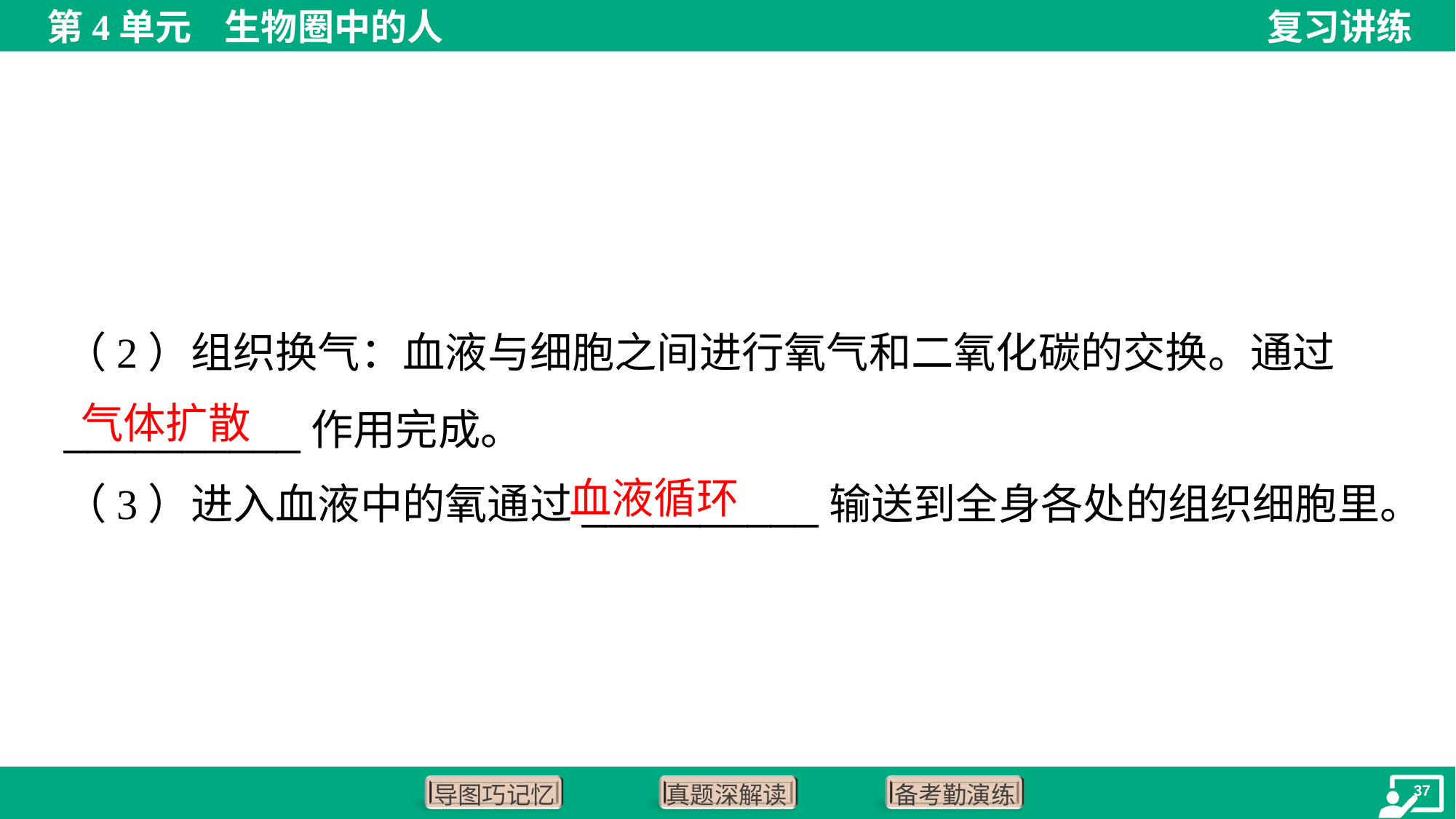

（2）组织换气：血液与细胞之间进行氧气和二氧化碳的交换。通过
__________作用完成。
（3）进入血液中的氧通过__________输送到全身各处的组织细胞里。
气体扩散
血液循环